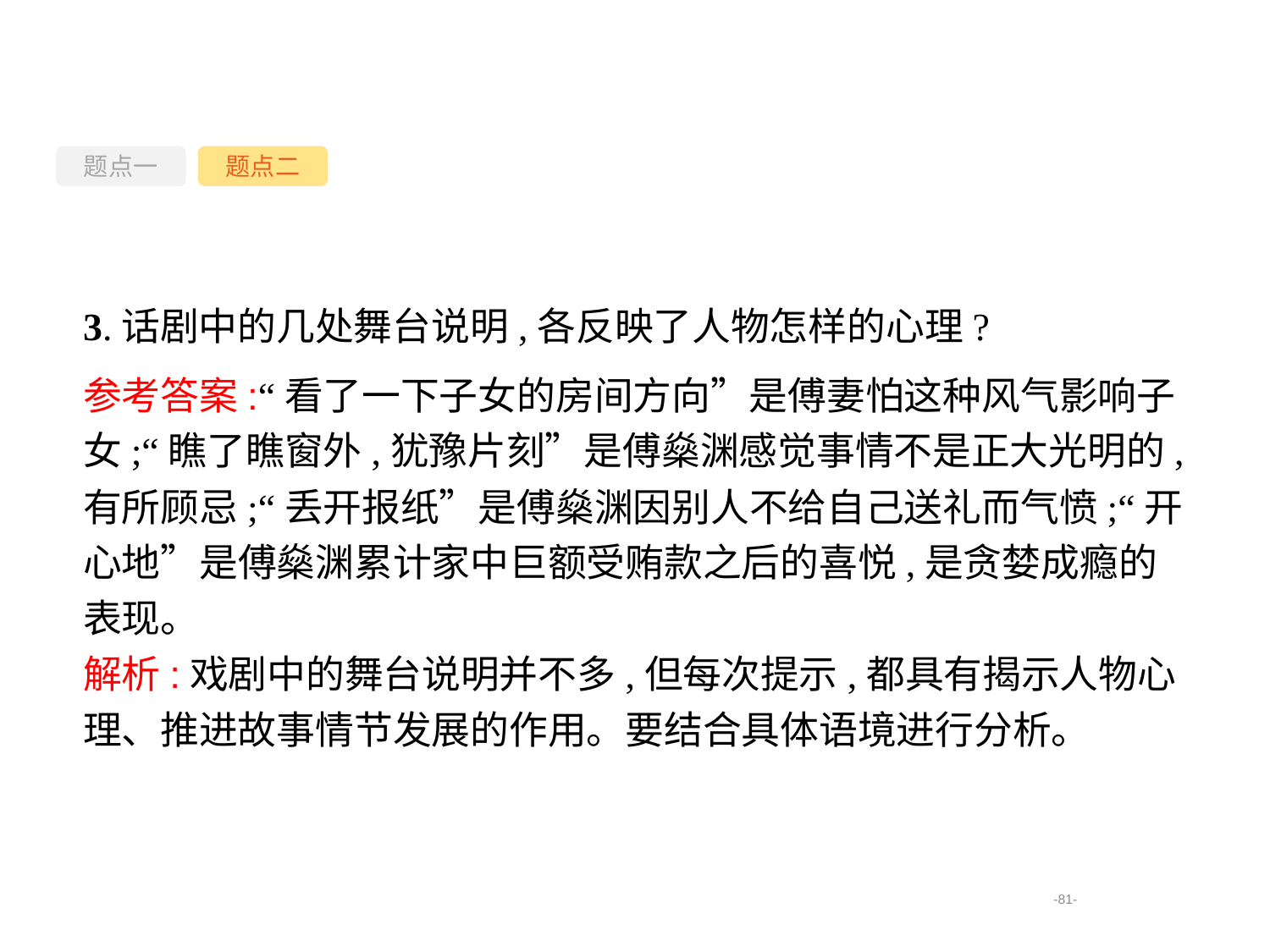

题点一
题点二
3.话剧中的几处舞台说明,各反映了人物怎样的心理?
参考答案:“看了一下子女的房间方向”是傅妻怕这种风气影响子女;“瞧了瞧窗外,犹豫片刻”是傅燊渊感觉事情不是正大光明的,有所顾忌;“丢开报纸”是傅燊渊因别人不给自己送礼而气愤;“开心地”是傅燊渊累计家中巨额受贿款之后的喜悦,是贪婪成瘾的表现。
解析:戏剧中的舞台说明并不多,但每次提示,都具有揭示人物心理、推进故事情节发展的作用。要结合具体语境进行分析。
-81-